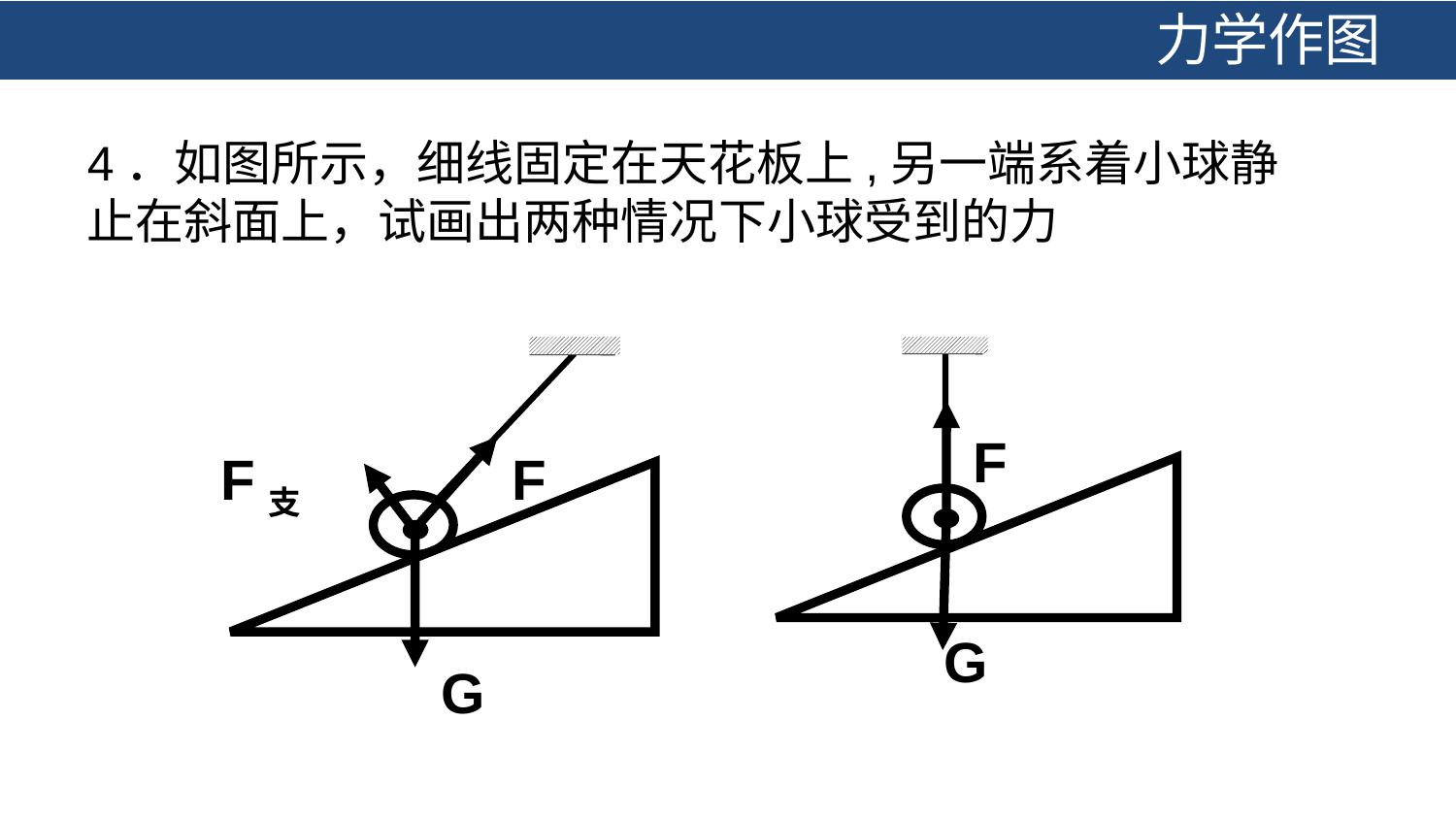

力学作图
4．如图所示，细线固定在天花板上,另一端系着小球静止在斜面上，试画出两种情况下小球受到的力

F
F支

F

G
G